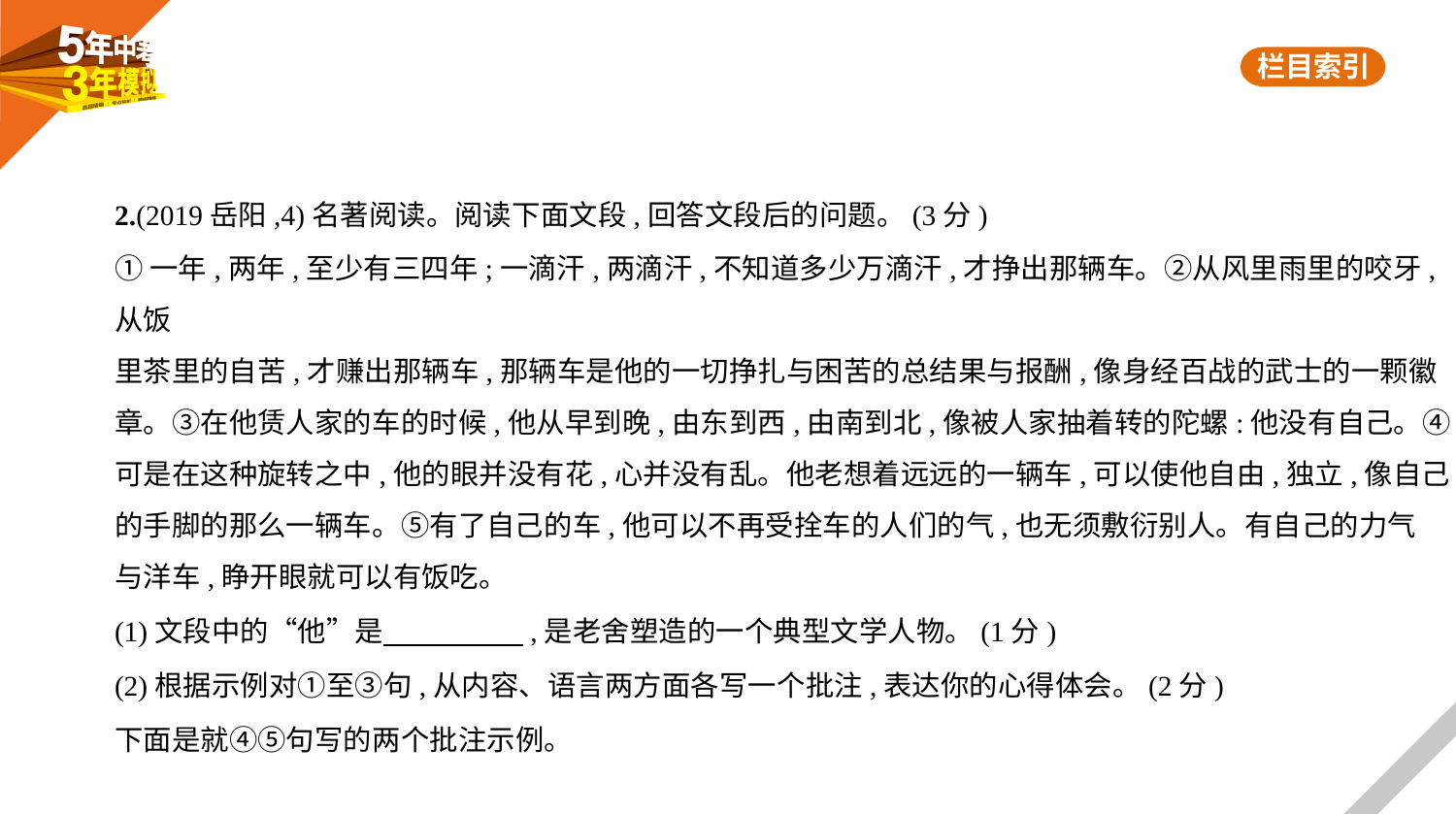

2.(2019岳阳,4)名著阅读。阅读下面文段,回答文段后的问题。(3分)
①一年,两年,至少有三四年;一滴汗,两滴汗,不知道多少万滴汗,才挣出那辆车。②从风里雨里的咬牙,从饭
里茶里的自苦,才赚出那辆车,那辆车是他的一切挣扎与困苦的总结果与报酬,像身经百战的武士的一颗徽
章。③在他赁人家的车的时候,他从早到晚,由东到西,由南到北,像被人家抽着转的陀螺:他没有自己。④
可是在这种旋转之中,他的眼并没有花,心并没有乱。他老想着远远的一辆车,可以使他自由,独立,像自己
的手脚的那么一辆车。⑤有了自己的车,他可以不再受拴车的人们的气,也无须敷衍别人。有自己的力气
与洋车,睁开眼就可以有饭吃。
(1)文段中的“他”是　　　　    ,是老舍塑造的一个典型文学人物。(1分)
(2)根据示例对①至③句,从内容、语言两方面各写一个批注,表达你的心得体会。(2分)
下面是就④⑤句写的两个批注示例。